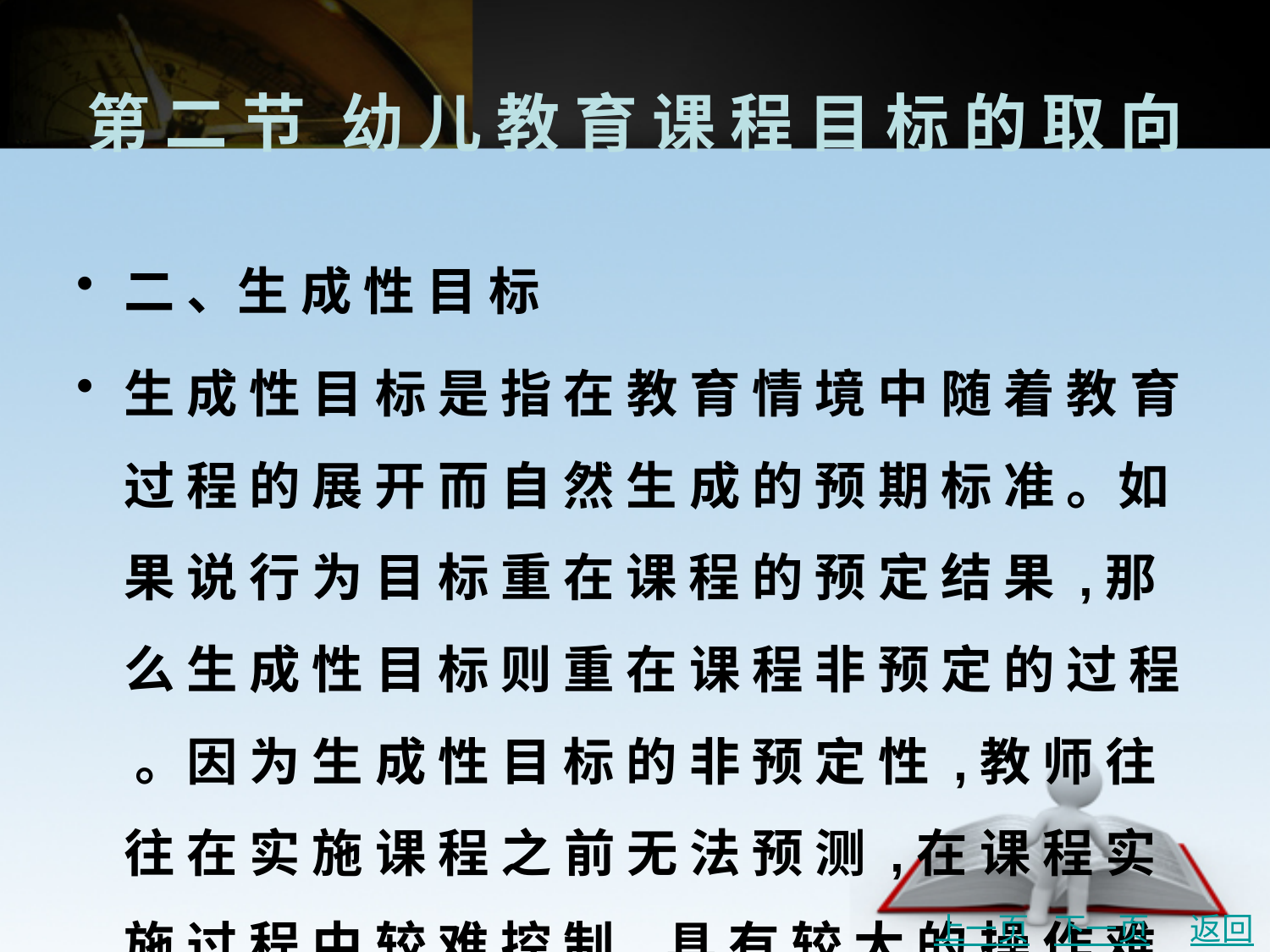

# 第 二 节	幼 儿 教 育 课 程 目 标 的 取 向
二 、生 成 性 目 标
生 成 性 目 标 是 指 在 教 育 情 境 中 随 着 教 育 过 程 的 展 开 而 自 然 生 成 的 预 期 标 准 。如 果 说 行 为 目 标 重 在 课 程 的 预 定 结 果 ,那 么 生 成 性 目 标 则 重 在 课 程 非 预 定 的 过 程 。因 为 生 成 性 目 标 的 非 预 定 性 ,教 师 往 往 在 实 施 课 程 之 前 无 法 预 测 ,在 课 程 实 施 过 程 中 较 难 控 制 ,具 有 较 大 的 操 作 难 度 ,难 以 被 教 师 广 泛 使 用 。

上一页
下一页
返回